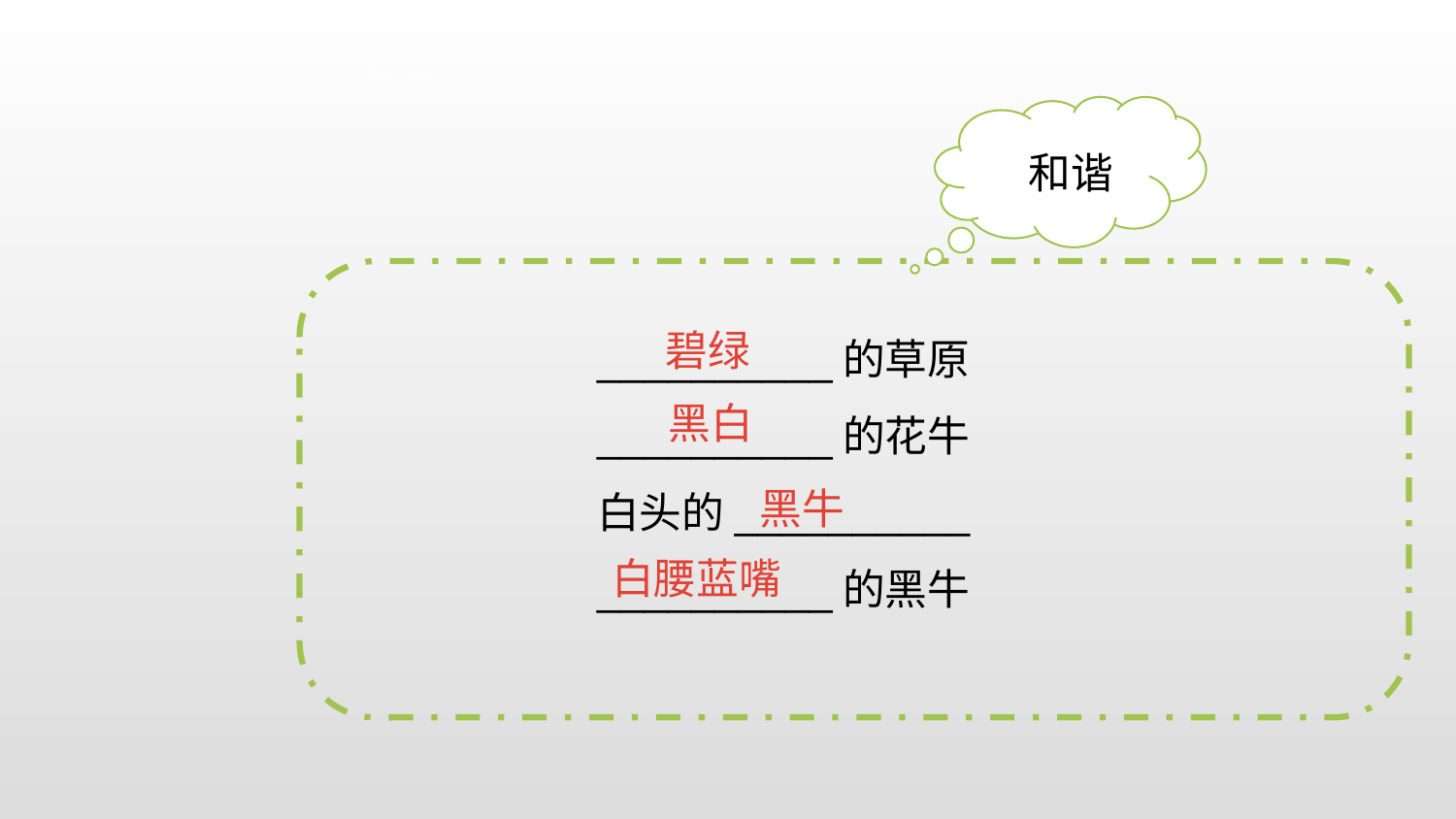

和谐

__________的草原
__________的花牛
白头的__________
__________的黑牛

碧绿
黑白
黑牛
白腰蓝嘴